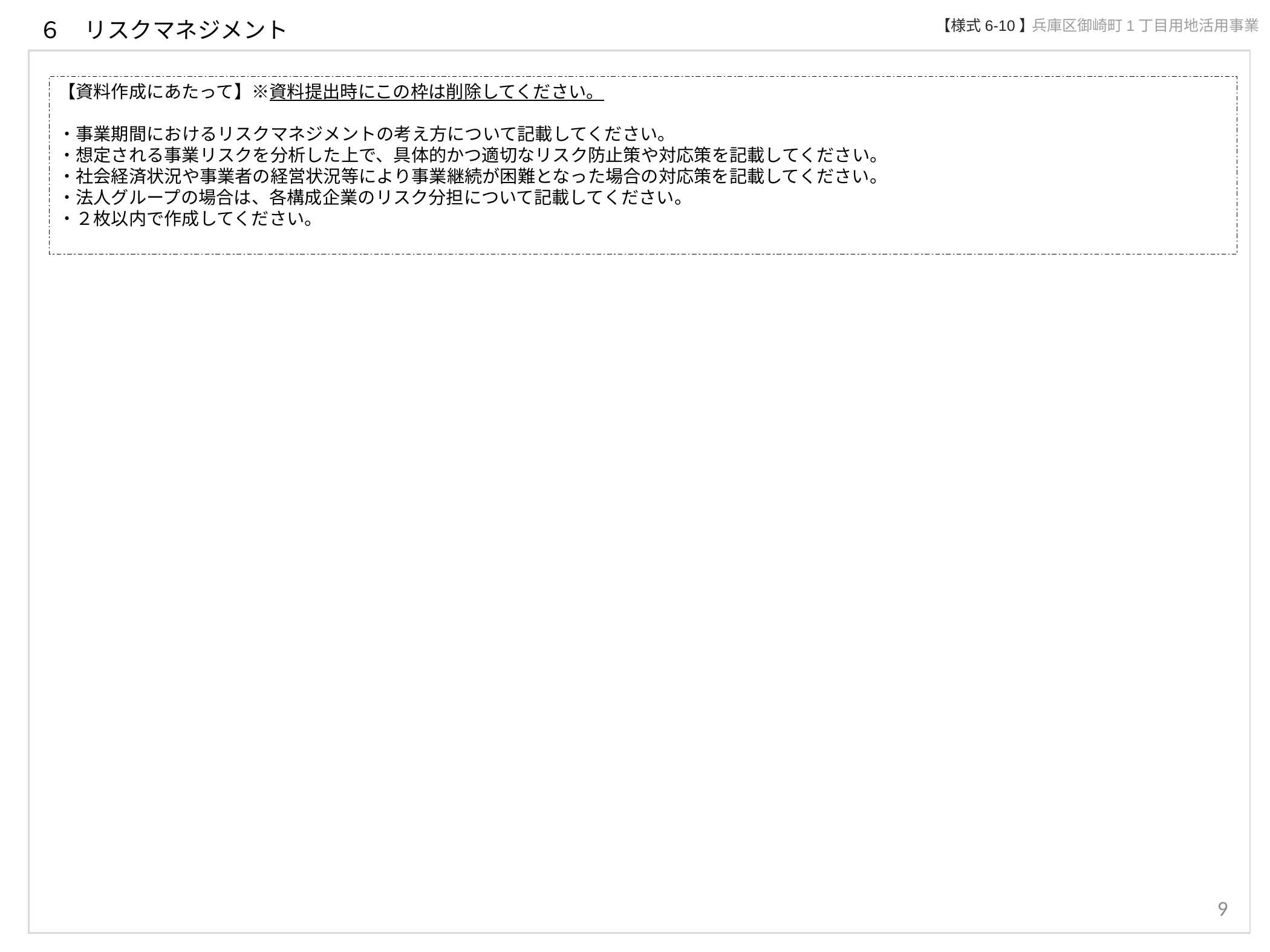

６　リスクマネジメント
【様式6-10】
兵庫区御崎町1丁目用地活用事業

【資料作成にあたって】※資料提出時にこの枠は削除してください。

・事業期間におけるリスクマネジメントの考え方について記載してください。
・想定される事業リスクを分析した上で、具体的かつ適切なリスク防止策や対応策を記載してください。
・社会経済状況や事業者の経営状況等により事業継続が困難となった場合の対応策を記載してください。
・法人グループの場合は、各構成企業のリスク分担について記載してください。
・２枚以内で作成してください。

9